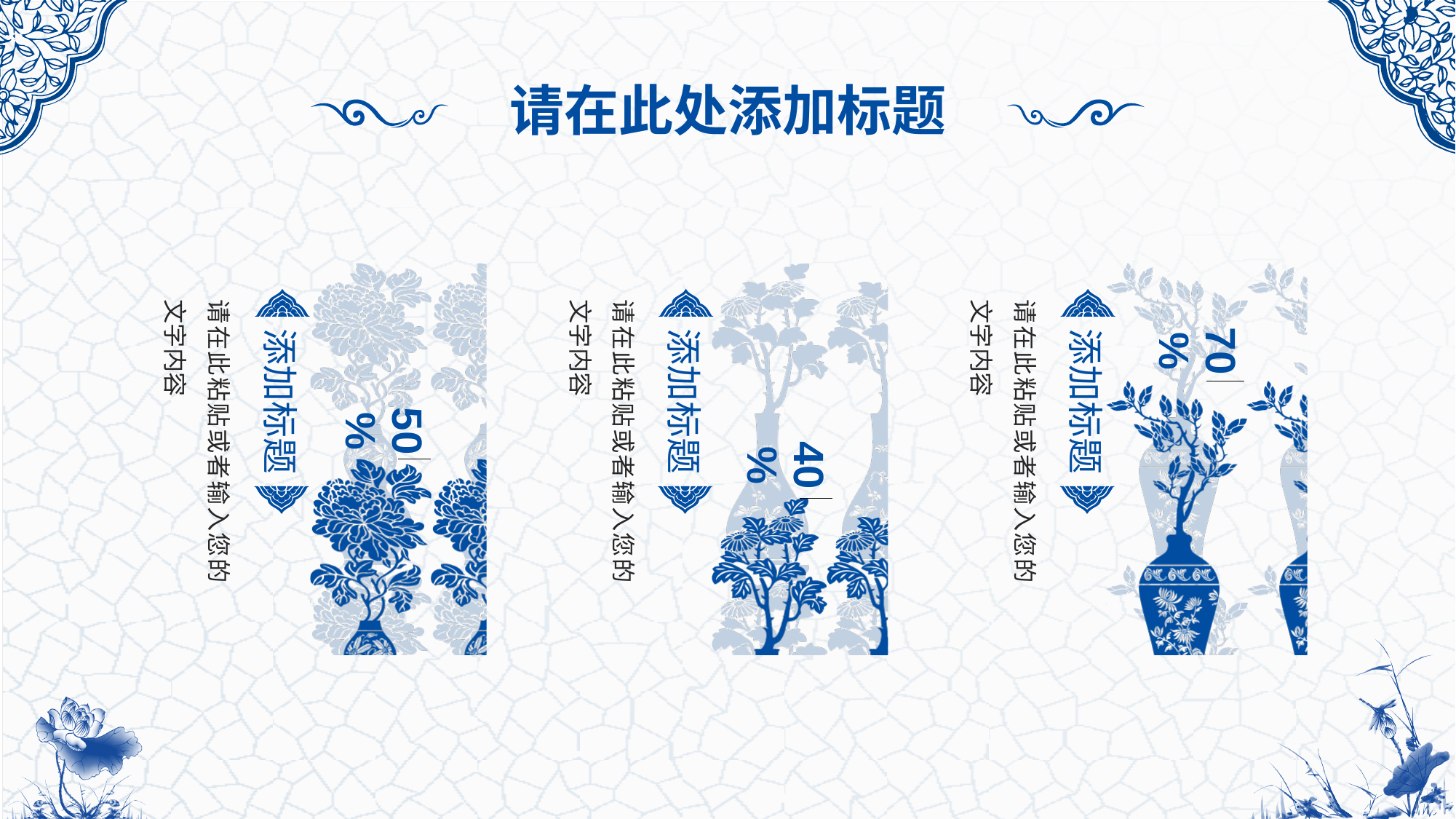

请在此处添加标题

### Chart

| Category | 辅助 | 数据 |
|---|---|---|
| 类别 1 | 1.0 | 0.5 |

### Chart

| Category | 辅助 | 数据 |
|---|---|---|
| 类别 1 | 1.0 | 0.4 |

### Chart

| Category | 辅助 | 数据 |
|---|---|---|
| 类别 1 | 1.0 | 0.7000000000000004 |
请在此粘贴或者输入您的文字内容

请在此粘贴或者输入您的文字内容

请在此粘贴或者输入您的文字内容

添加标题
添加标题
添加标题